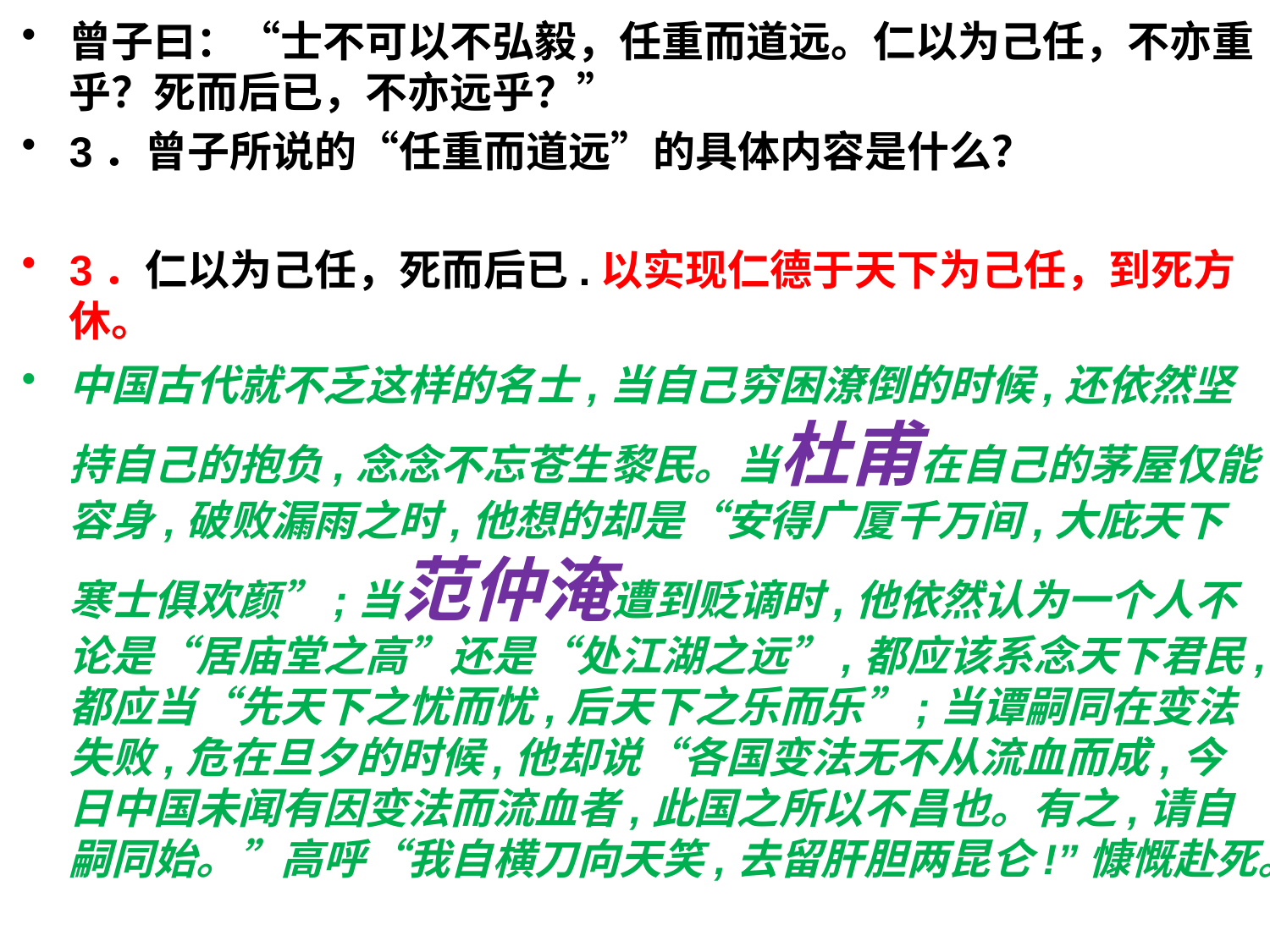

曾子曰：“士不可以不弘毅，任重而道远。仁以为己任，不亦重乎？死而后已，不亦远乎？”
3．曾子所说的“任重而道远”的具体内容是什么？

3．仁以为己任，死而后已.以实现仁德于天下为己任，到死方休。
中国古代就不乏这样的名士,当自己穷困潦倒的时候,还依然坚持自己的抱负,念念不忘苍生黎民。当杜甫在自己的茅屋仅能容身,破败漏雨之时,他想的却是“安得广厦千万间,大庇天下寒士俱欢颜”;当范仲淹遭到贬谪时,他依然认为一个人不论是“居庙堂之高”还是“处江湖之远”,都应该系念天下君民,都应当“先天下之忧而忧,后天下之乐而乐”;当谭嗣同在变法失败,危在旦夕的时候,他却说“各国变法无不从流血而成,今日中国未闻有因变法而流血者,此国之所以不昌也。有之,请自嗣同始。”高呼“我自横刀向天笑,去留肝胆两昆仑!”慷慨赴死。
#